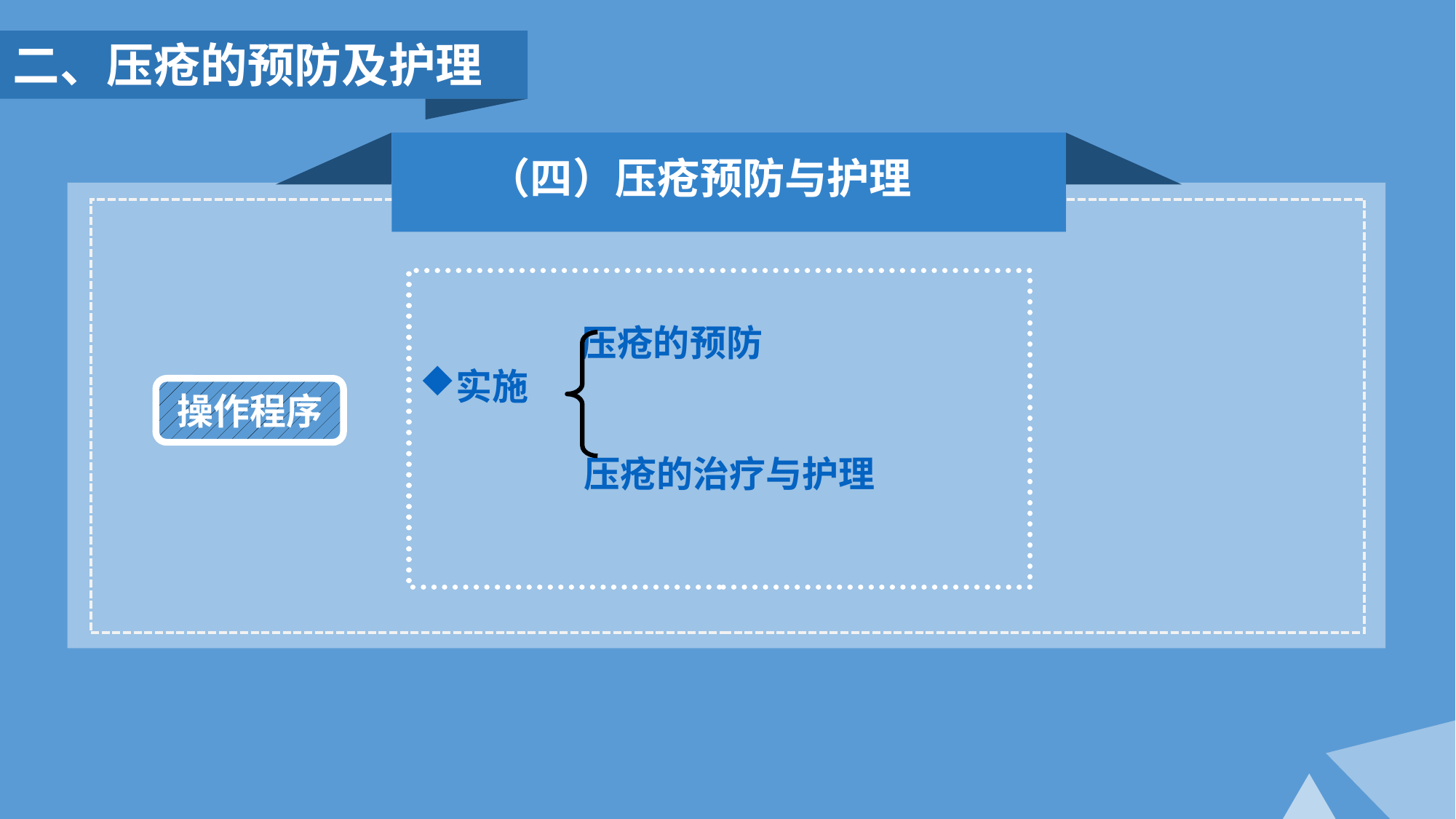

二、压疮的预防及护理

（四）压疮预防与护理

                         压疮的预防
实施

                   压疮的治疗与护理

操作程序